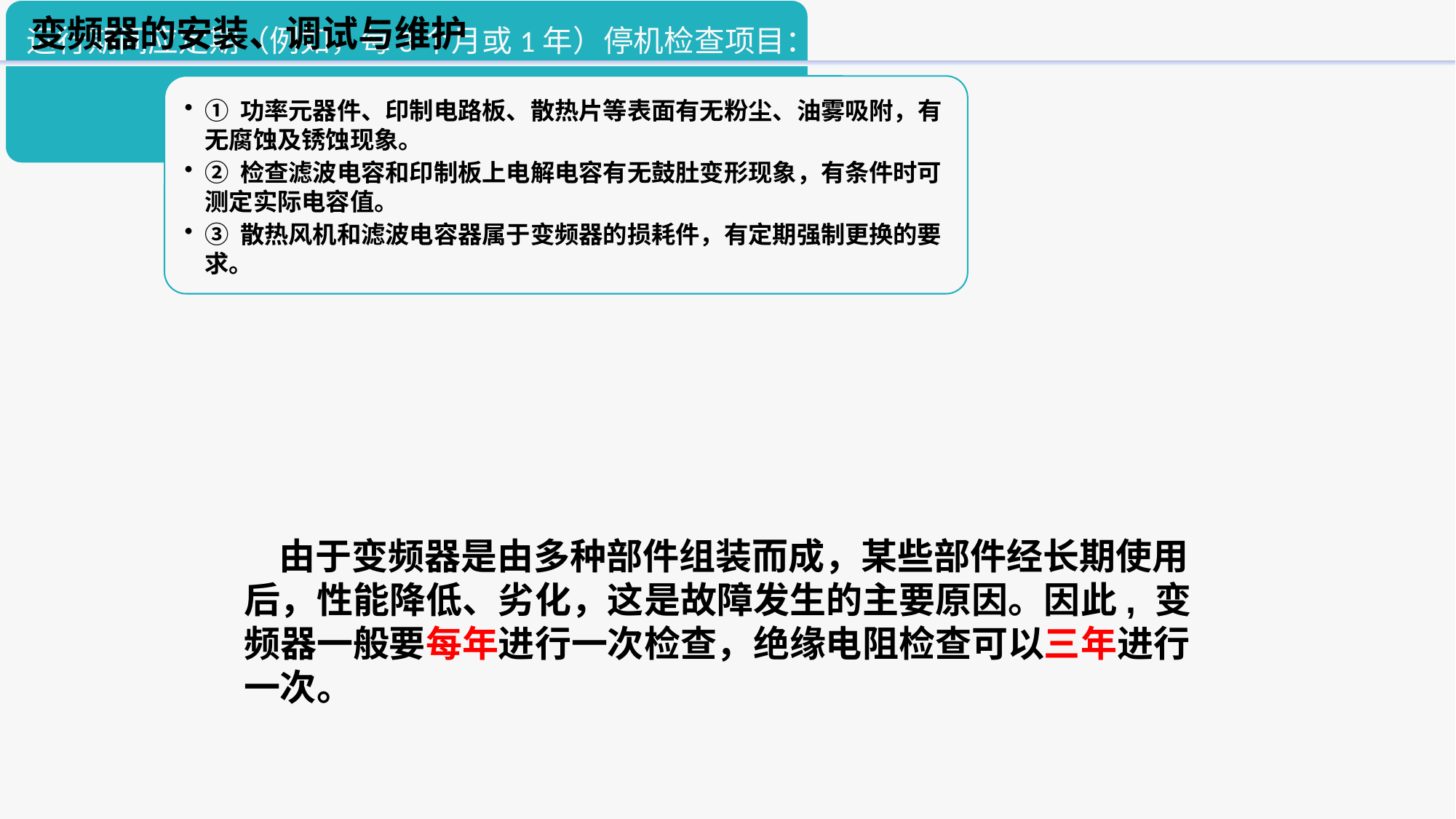

变频器的安装、调试与维护

三、变频器的维护——定期维护
运行期间应定期（例如，每3个月或1年）停机检查项目：
① 功率元器件、印制电路板、散热片等表面有无粉尘、油雾吸附，有无腐蚀及锈蚀现象。
② 检查滤波电容和印制板上电解电容有无鼓肚变形现象，有条件时可测定实际电容值。
③ 散热风机和滤波电容器属于变频器的损耗件，有定期强制更换的要求。
    由于变频器是由多种部件组装而成，某些部件经长期使用后，性能降低、劣化，这是故障发生的主要原因。因此, 变频器一般要每年进行一次检查，绝缘电阻检查可以三年进行一次。